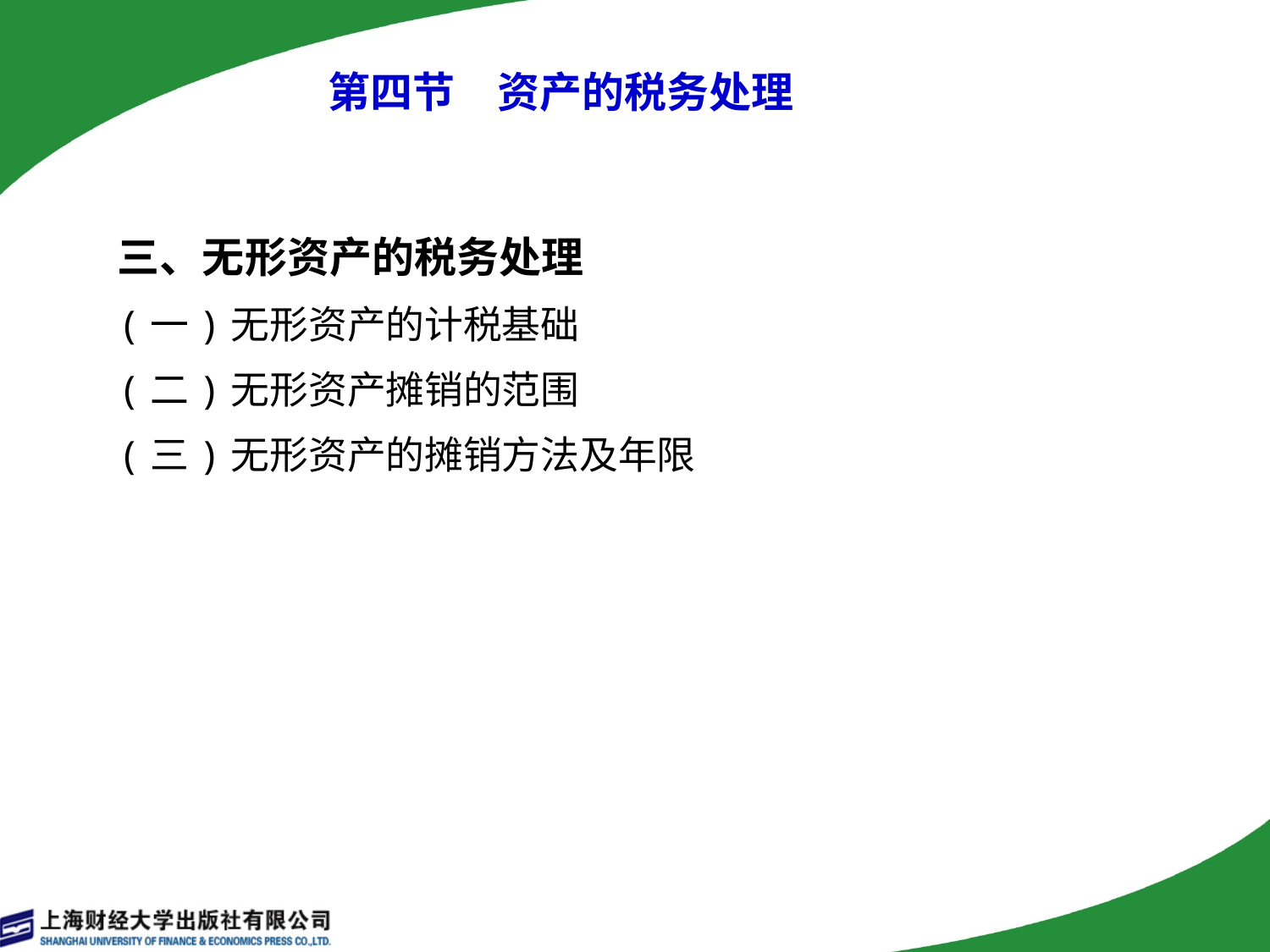

# 第四节　资产的税务处理

三、无形资产的税务处理
(一)无形资产的计税基础
(二)无形资产摊销的范围
(三)无形资产的摊销方法及年限